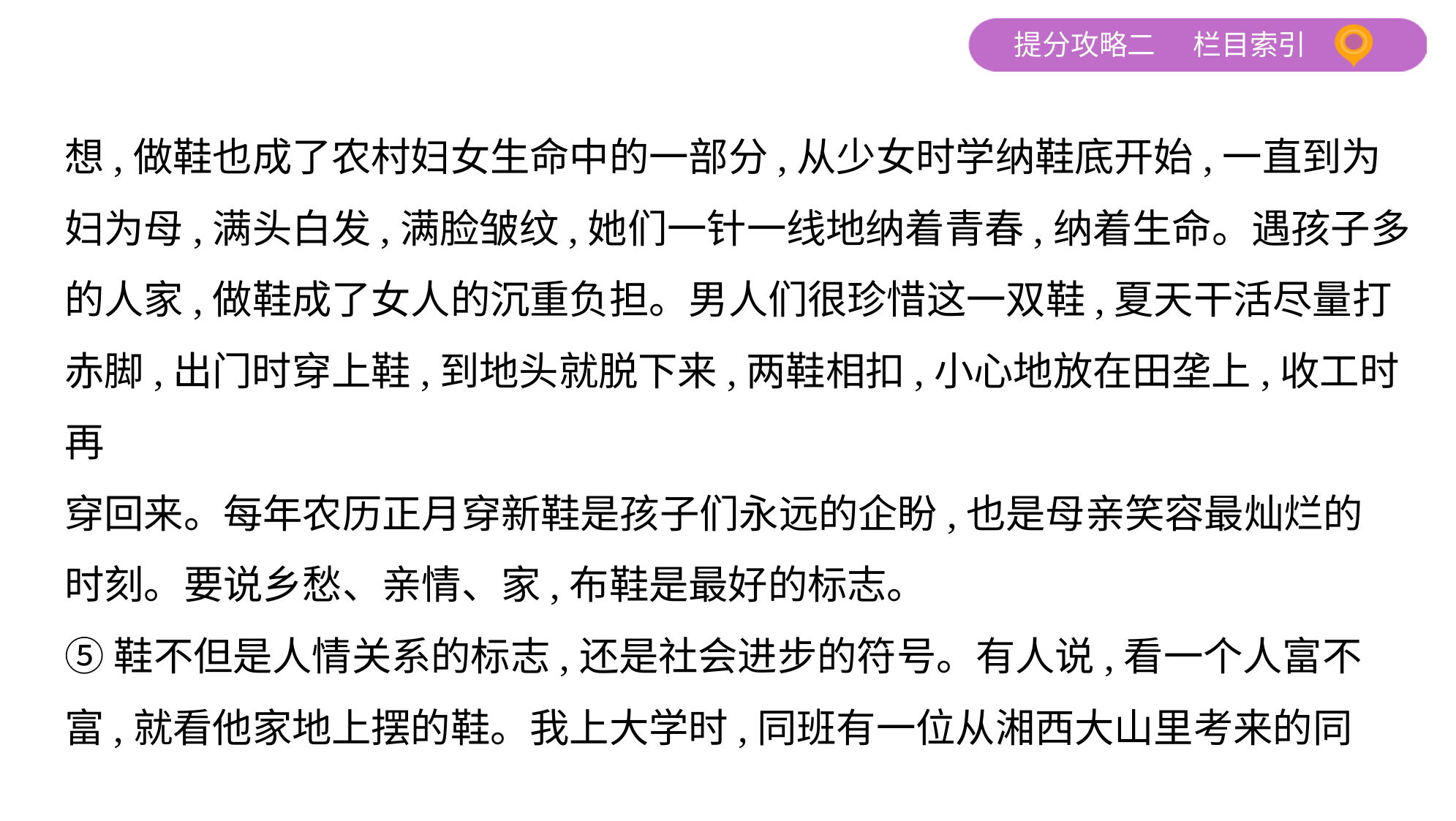

想,做鞋也成了农村妇女生命中的一部分,从少女时学纳鞋底开始,一直到为
妇为母,满头白发,满脸皱纹,她们一针一线地纳着青春,纳着生命。遇孩子多
的人家,做鞋成了女人的沉重负担。男人们很珍惜这一双鞋,夏天干活尽量打
赤脚,出门时穿上鞋,到地头就脱下来,两鞋相扣,小心地放在田垄上,收工时再
穿回来。每年农历正月穿新鞋是孩子们永远的企盼,也是母亲笑容最灿烂的
时刻。要说乡愁、亲情、家,布鞋是最好的标志。
⑤鞋不但是人情关系的标志,还是社会进步的符号。有人说,看一个人富不
富,就看他家地上摆的鞋。我上大学时,同班有一位从湘西大山里考来的同